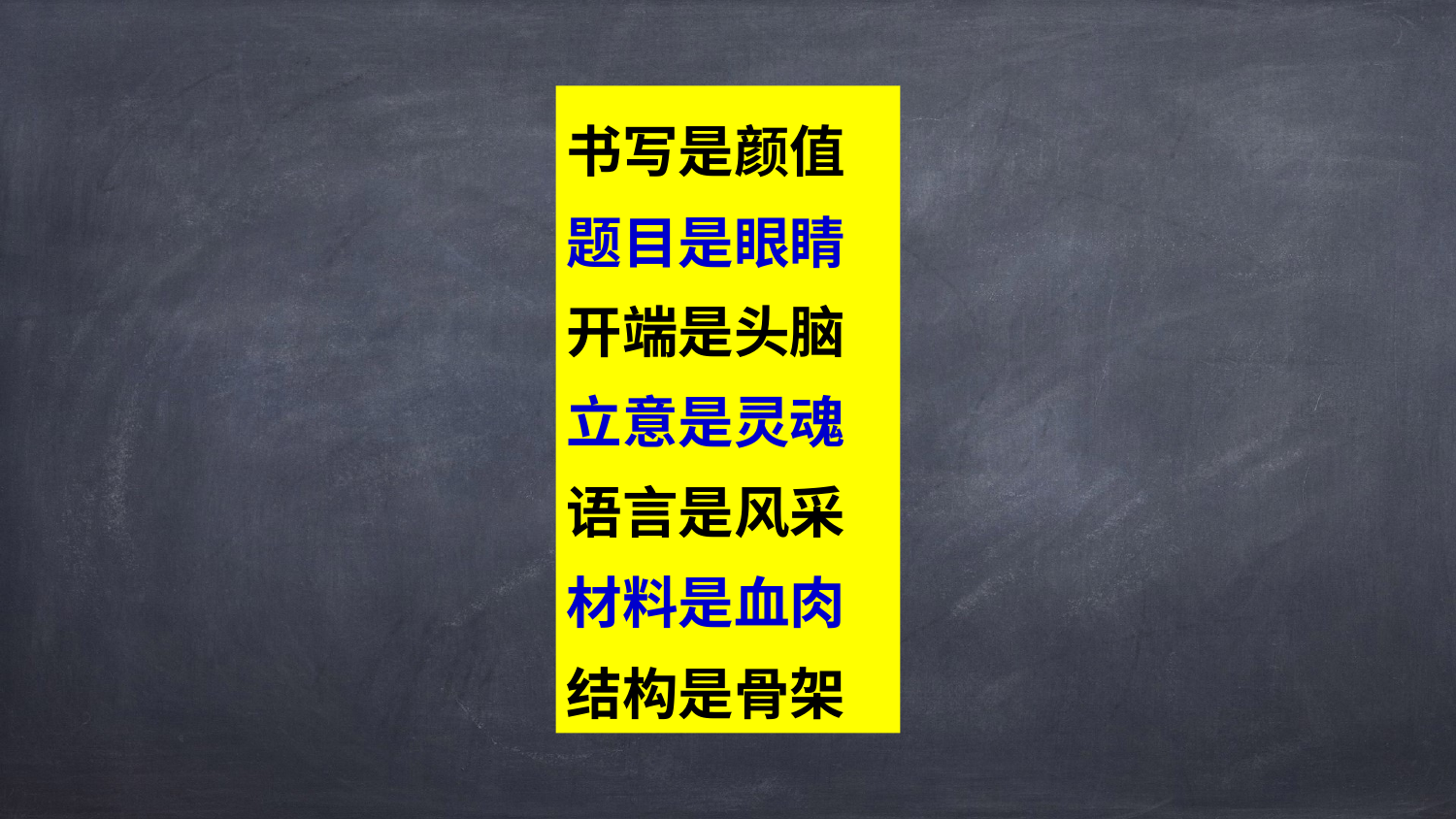

书写是颜值
题目是眼睛
开端是头脑
立意是灵魂
语言是风采
材料是血肉
结构是骨架